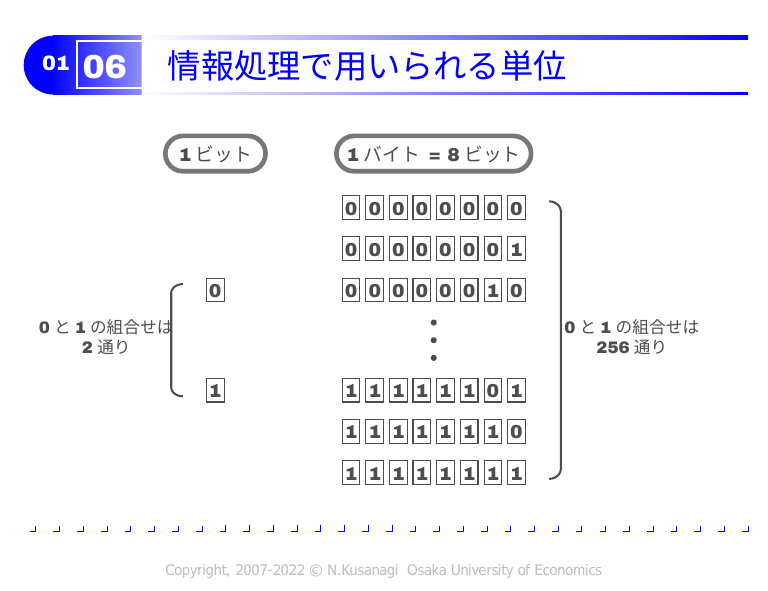

# 06   情報処理で用いられる単位
1ビット
1バイト = 8ビット
0
0
0
0
0
0
0
0

0
0
0
0
0
0
0
1
0
0
0
0
0
0
0
1
0

0と1の組合せは
2通り
0と1の組合せは
256通り

1
1
1
1
1
1
1
0
1
1
1
1
1
1
1
1
0
1
1
1
1
1
1
1
1